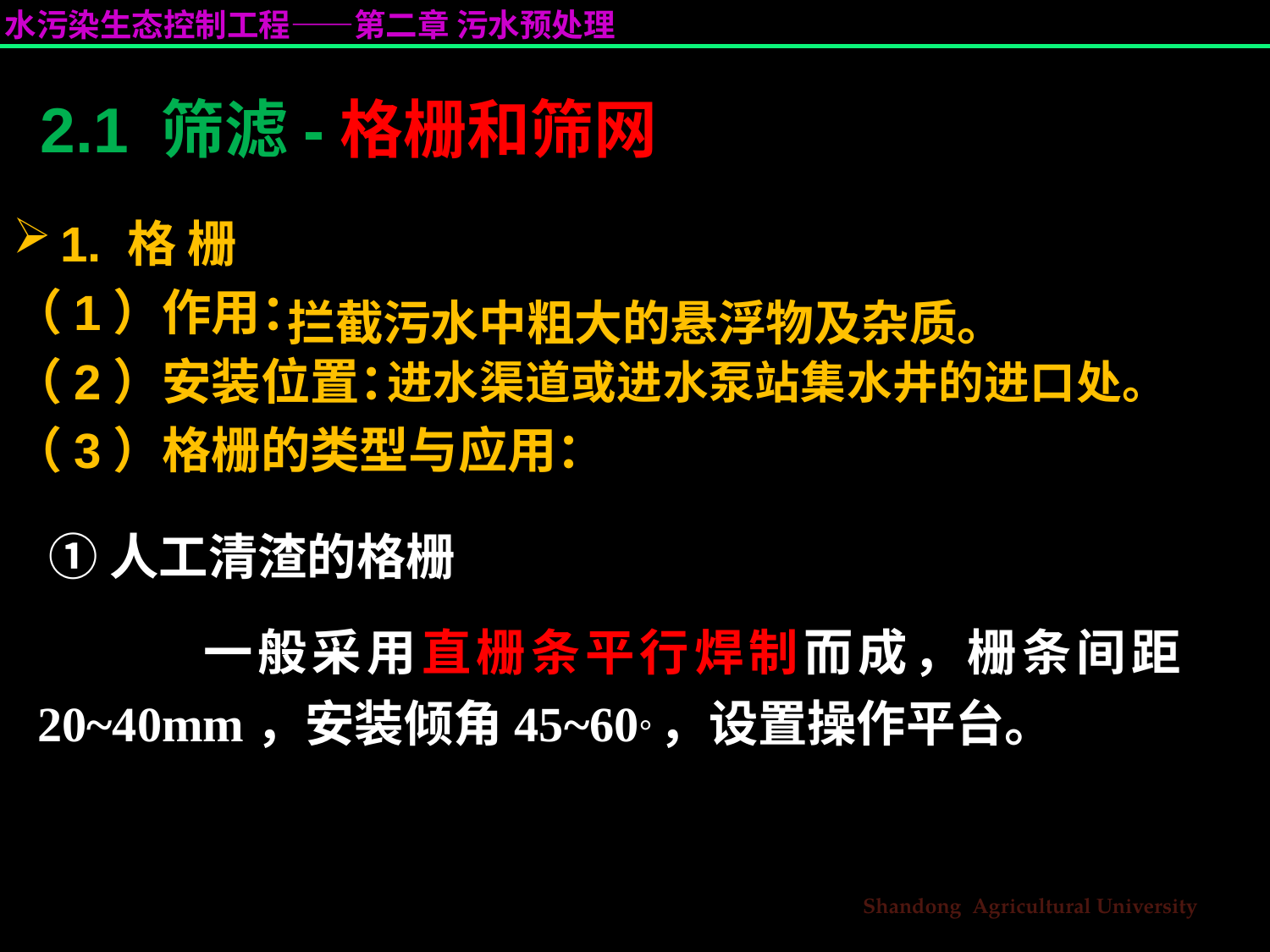

# 2.1 筛滤-格栅和筛网
1. 格 栅
（1）作用：
（2）安装位置：
（3）格栅的类型与应用：
拦截污水中粗大的悬浮物及杂质。
进水渠道或进水泵站集水井的进口处。
 ①人工清渣的格栅
         一般采用直栅条平行焊制而成，栅条间距20~40mm，安装倾角45~60°，设置操作平台。